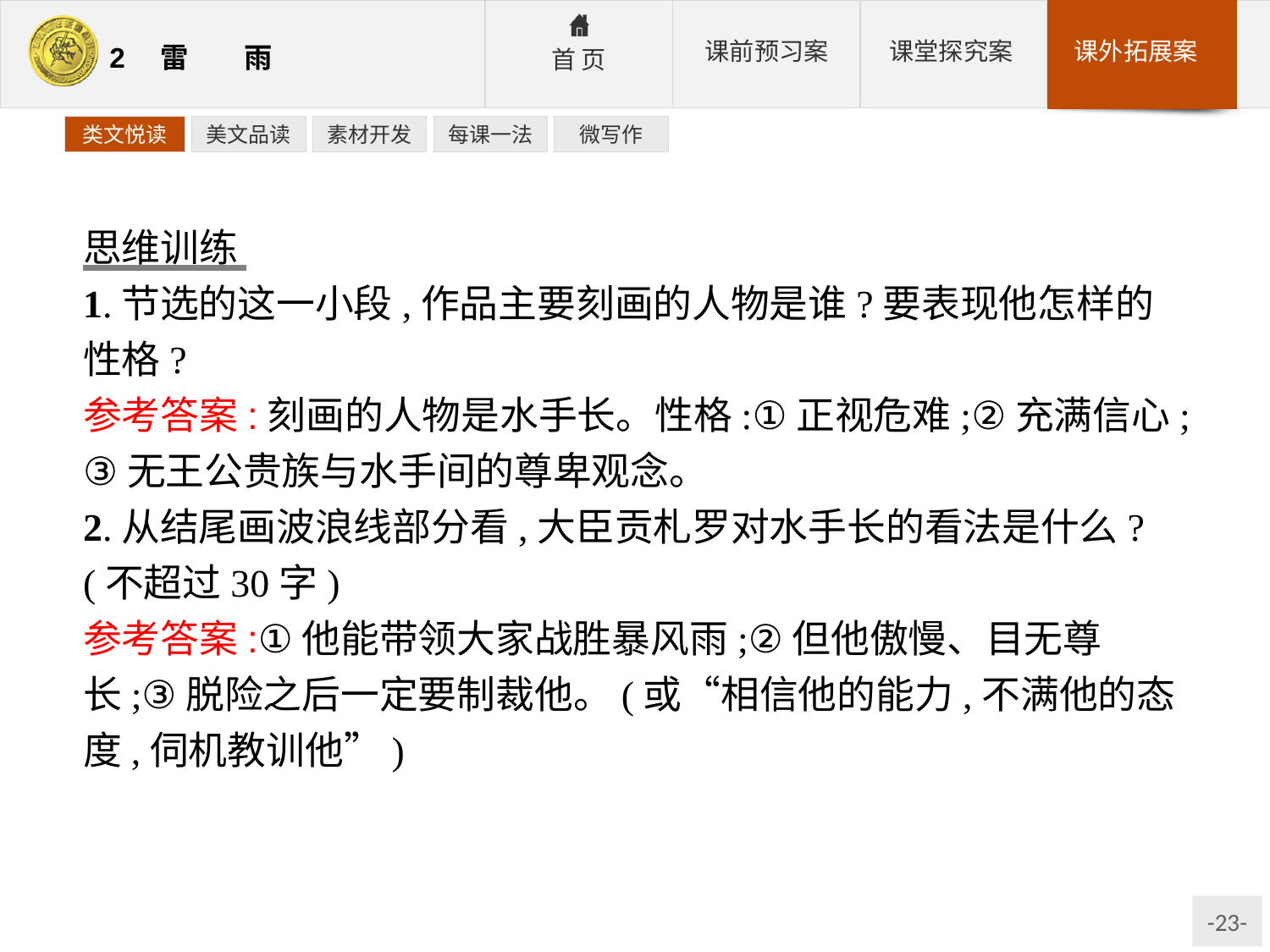

类文悦读
美文品读
素材开发
每课一法
微写作
思维训练
1.节选的这一小段,作品主要刻画的人物是谁?要表现他怎样的性格?
参考答案:刻画的人物是水手长。性格:①正视危难;②充满信心;③无王公贵族与水手间的尊卑观念。
2.从结尾画波浪线部分看,大臣贡札罗对水手长的看法是什么?(不超过30字)
参考答案:①他能带领大家战胜暴风雨;②但他傲慢、目无尊长;③脱险之后一定要制裁他。(或“相信他的能力,不满他的态度,伺机教训他”)